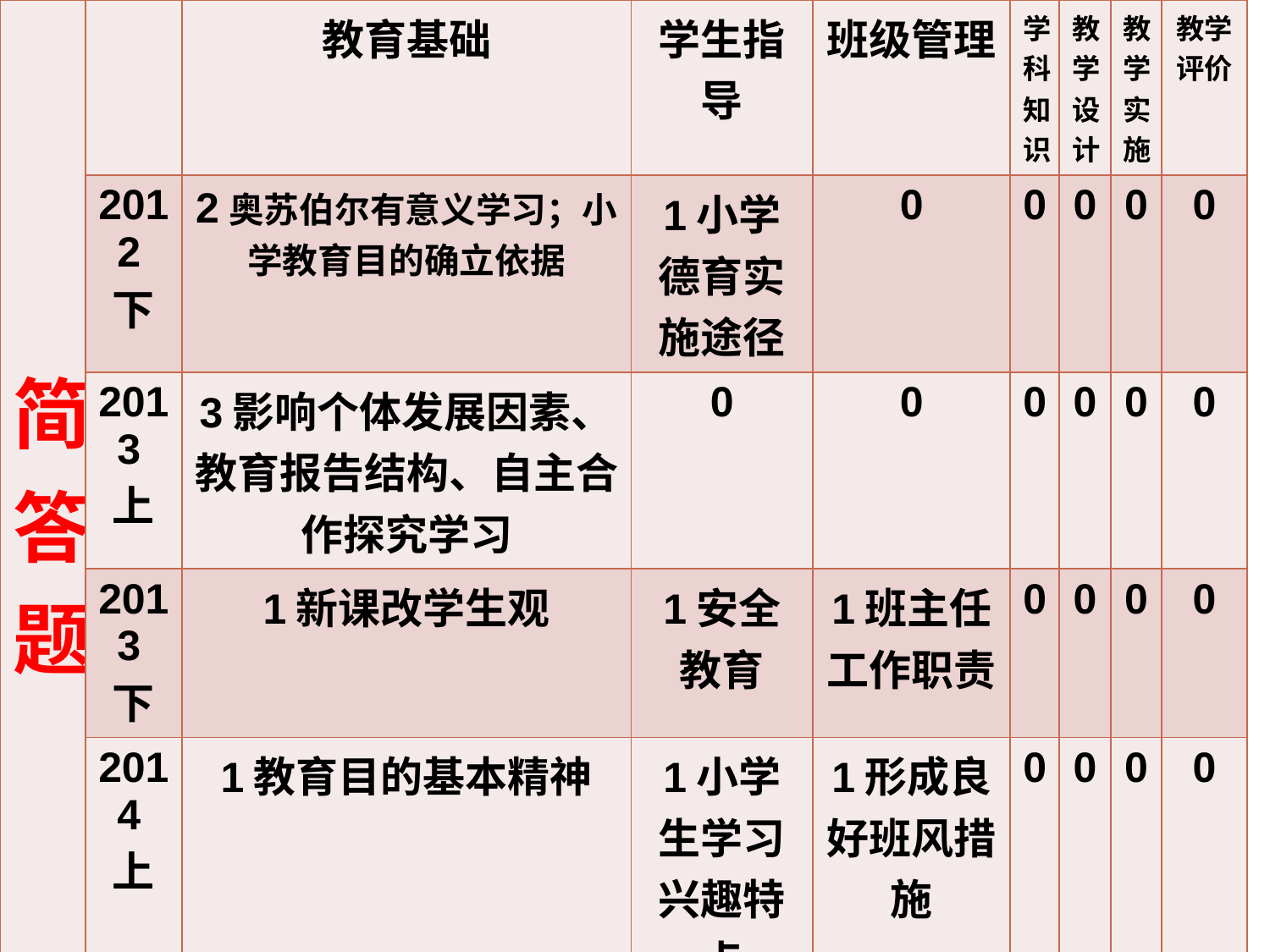

| 简答题 |  | 教育基础 | 学生指导 | 班级管理 | 学科知识 | 教学设计 | 教学实施 | 教学评价 |
| --- | --- | --- | --- | --- | --- | --- | --- | --- |
|  | 2012下 | 2奥苏伯尔有意义学习；小学教育目的确立依据 | 1小学德育实施途径 | 0 | 0 | 0 | 0 | 0 |
|  | 2013上 | 3影响个体发展因素、教育报告结构、自主合作探究学习 | 0 | 0 | 0 | 0 | 0 | 0 |
|  | 2013下 | 1新课改学生观 | 1安全教育 | 1班主任工作职责 | 0 | 0 | 0 | 0 |
|  | 2014上 | 1教育目的基本精神 | 1小学生学习兴趣特点 | 1形成良好班风措施 | 0 | 0 | 0 | 0 |
|  | 2014下 | 1教育研究中文献检索基本要求 | 1皮亚杰思维发展理论 | 1家校联系方式 | 0 | 0 | 0 | 0 |